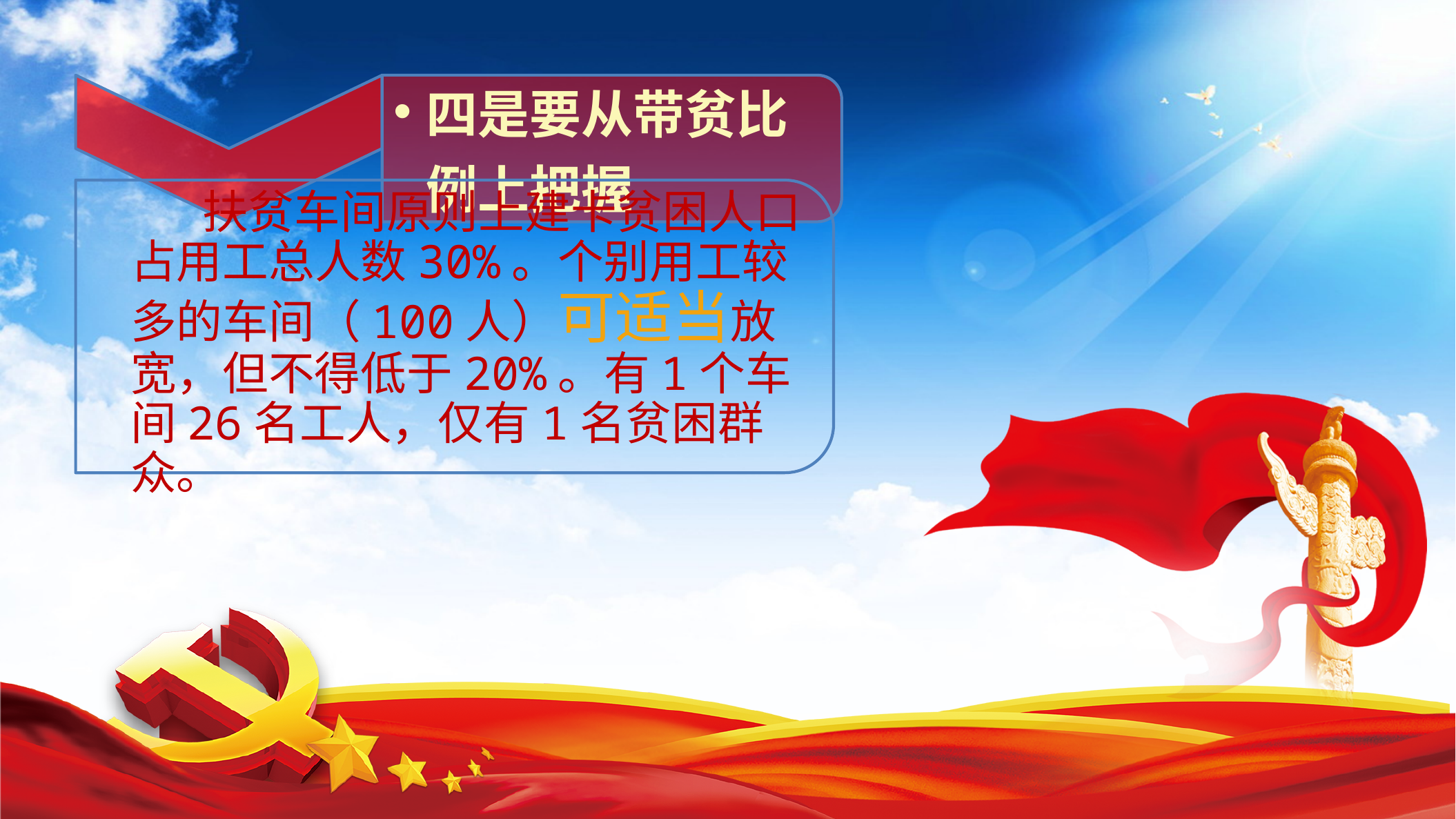

四是要从带贫比例上把握

         扶贫车间原则上建卡贫困人口占用工总人数30%。个别用工较多的车间（100人）可适当放宽，但不得低于20%。有1个车间26名工人，仅有1名贫困群众。